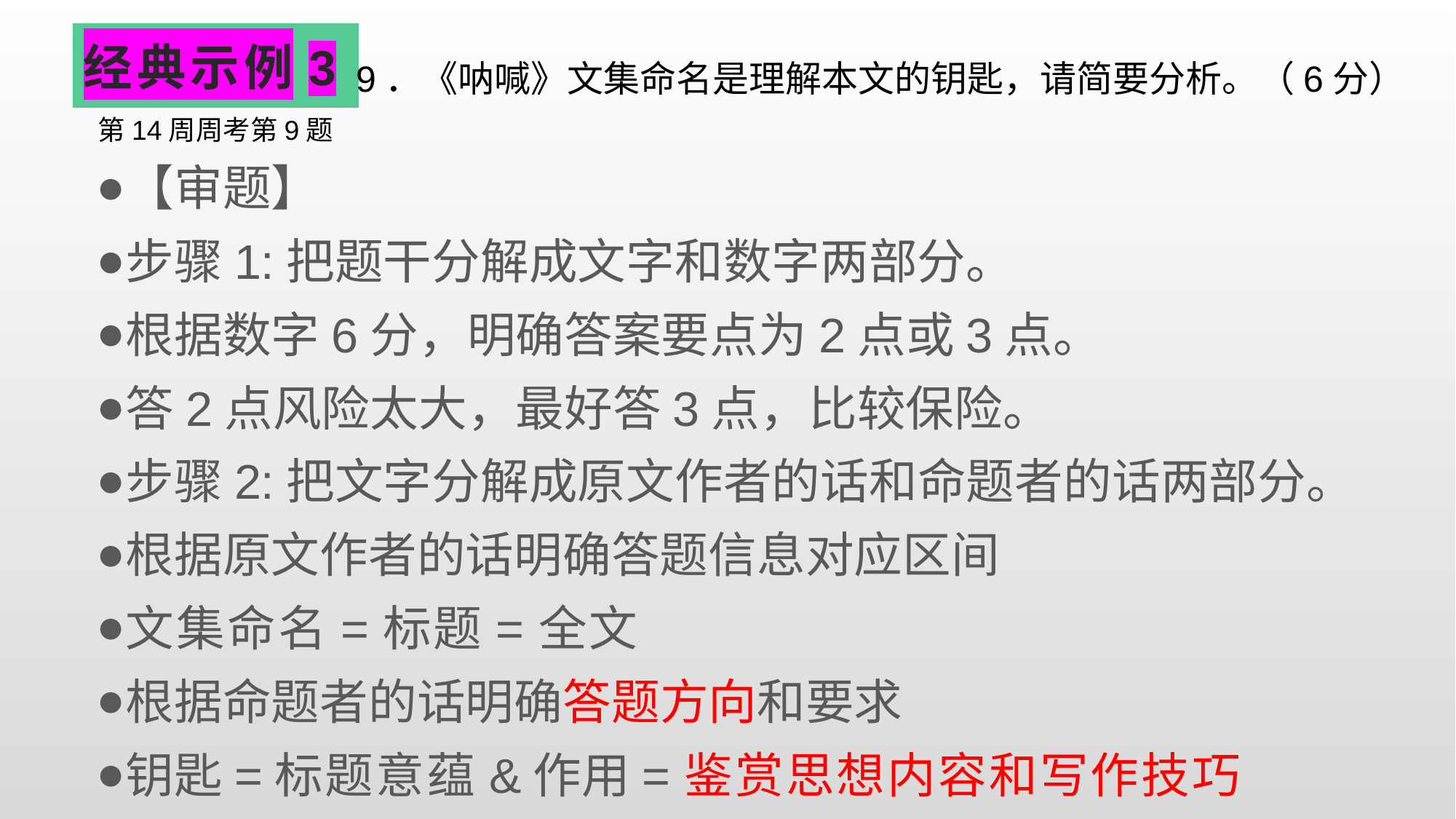

# 经典示例3
9．《呐喊》文集命名是理解本文的钥匙，请简要分析。（6分）
第14周周考第9题
【审题】
步骤1:把题干分解成文字和数字两部分。
根据数字6分，明确答案要点为2点或3点。
答2点风险太大，最好答3点，比较保险。
步骤2:把文字分解成原文作者的话和命题者的话两部分。
根据原文作者的话明确答题信息对应区间
文集命名=标题=全文
根据命题者的话明确答题方向和要求
钥匙=标题意蕴&作用=鉴赏思想内容和写作技巧